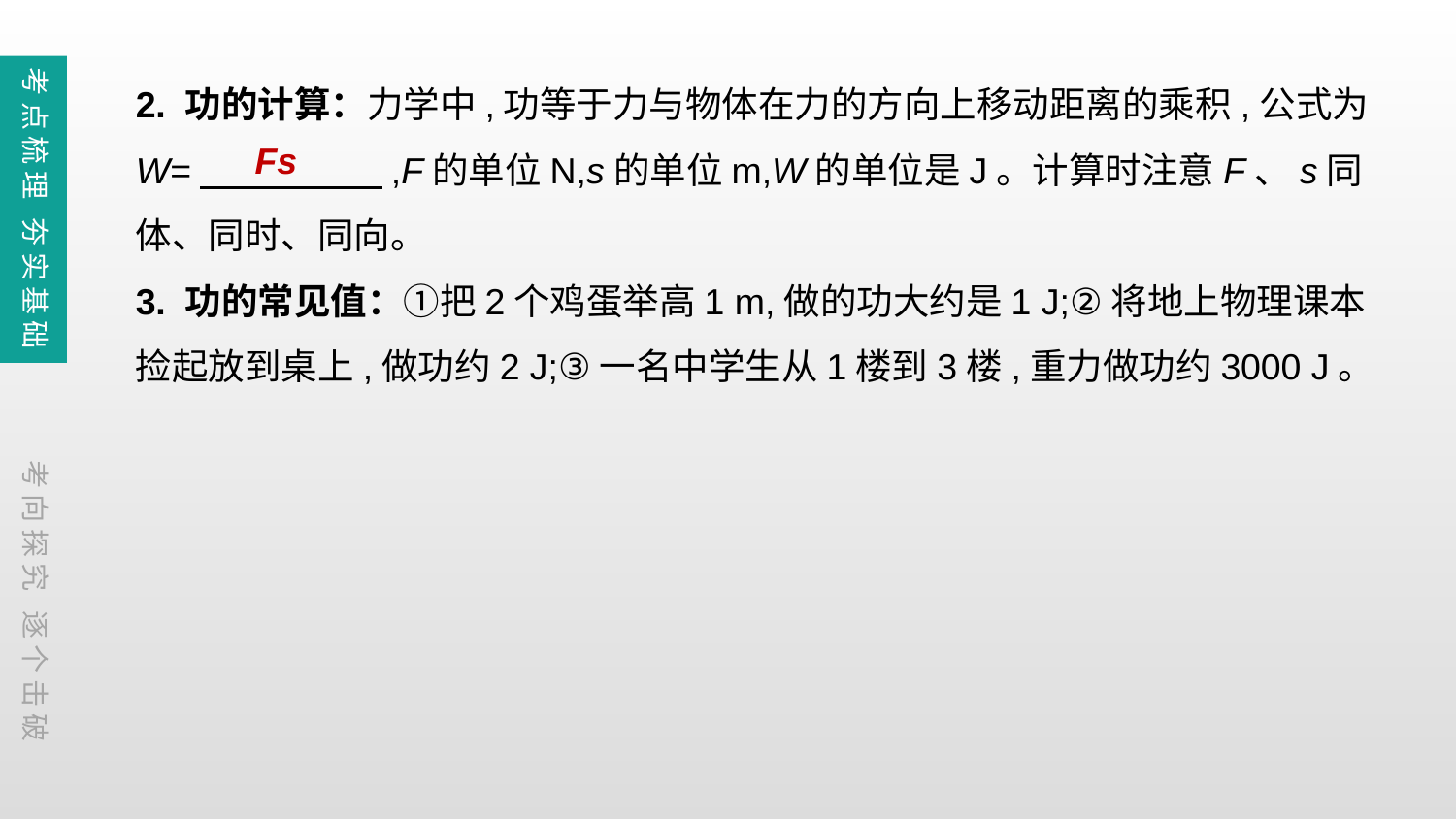

2. 功的计算：力学中,功等于力与物体在力的方向上移动距离的乘积,公式为W=　　　　　,F的单位N,s的单位m,W的单位是J。计算时注意F、s同体、同时、同向。
3. 功的常见值：①把2个鸡蛋举高1 m,做的功大约是1 J;②将地上物理课本捡起放到桌上,做功约2 J;③一名中学生从1楼到3楼,重力做功约3000 J。

考点梳理 夯实基础
Fs
考向探究 逐个击破